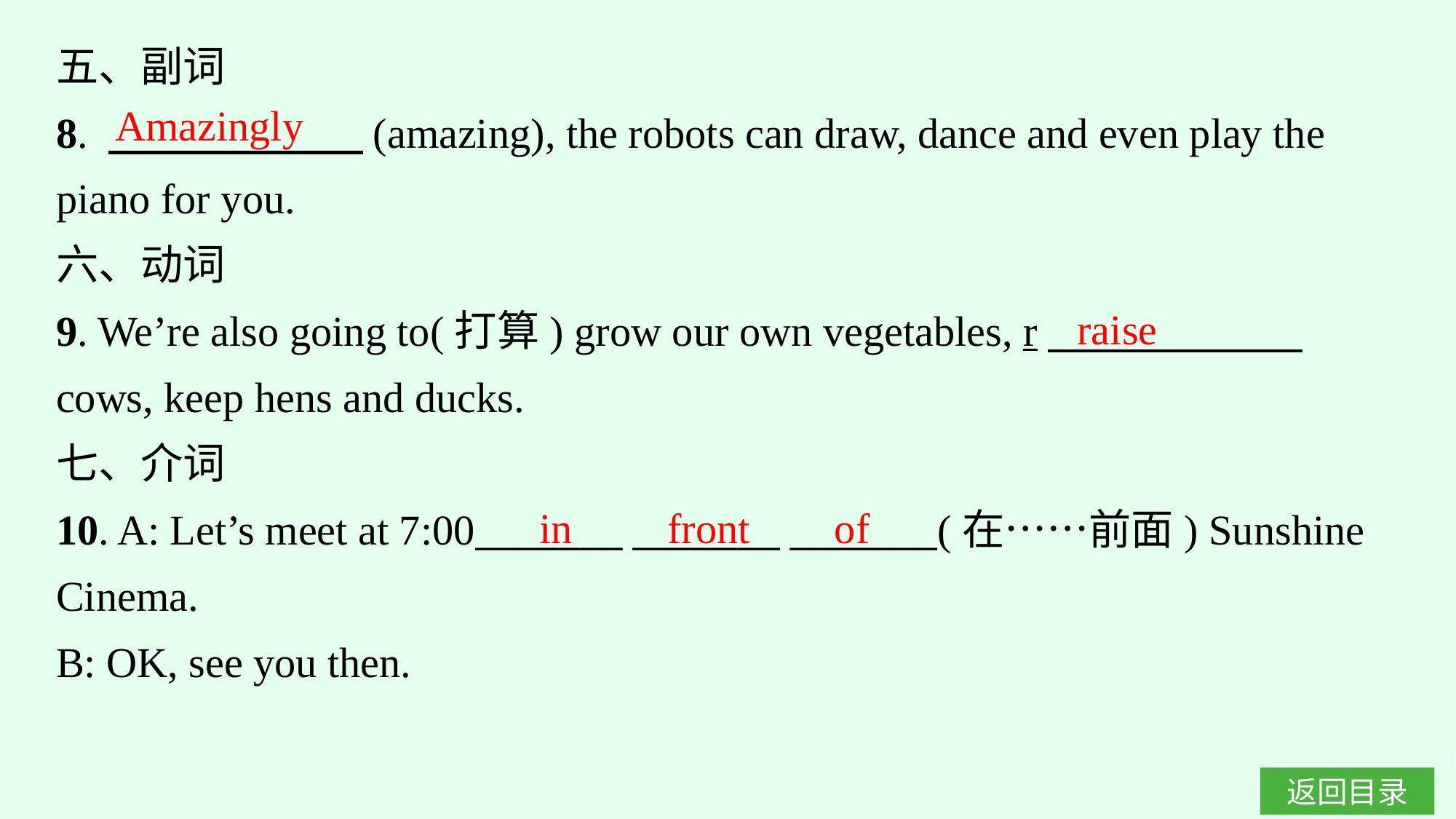

五、副词
8. 　　　　　　(amazing), the robots can draw, dance and even play the piano for you.
六、动词
9. We’re also going to(打算) grow our own vegetables, r　　　　　　 cows, keep hens and ducks.
七、介词
10. A: Let’s meet at 7:00_______ _______ _______(在……前面) Sunshine Cinema.
B: OK, see you then.
Amazingly
raise
in         front        of